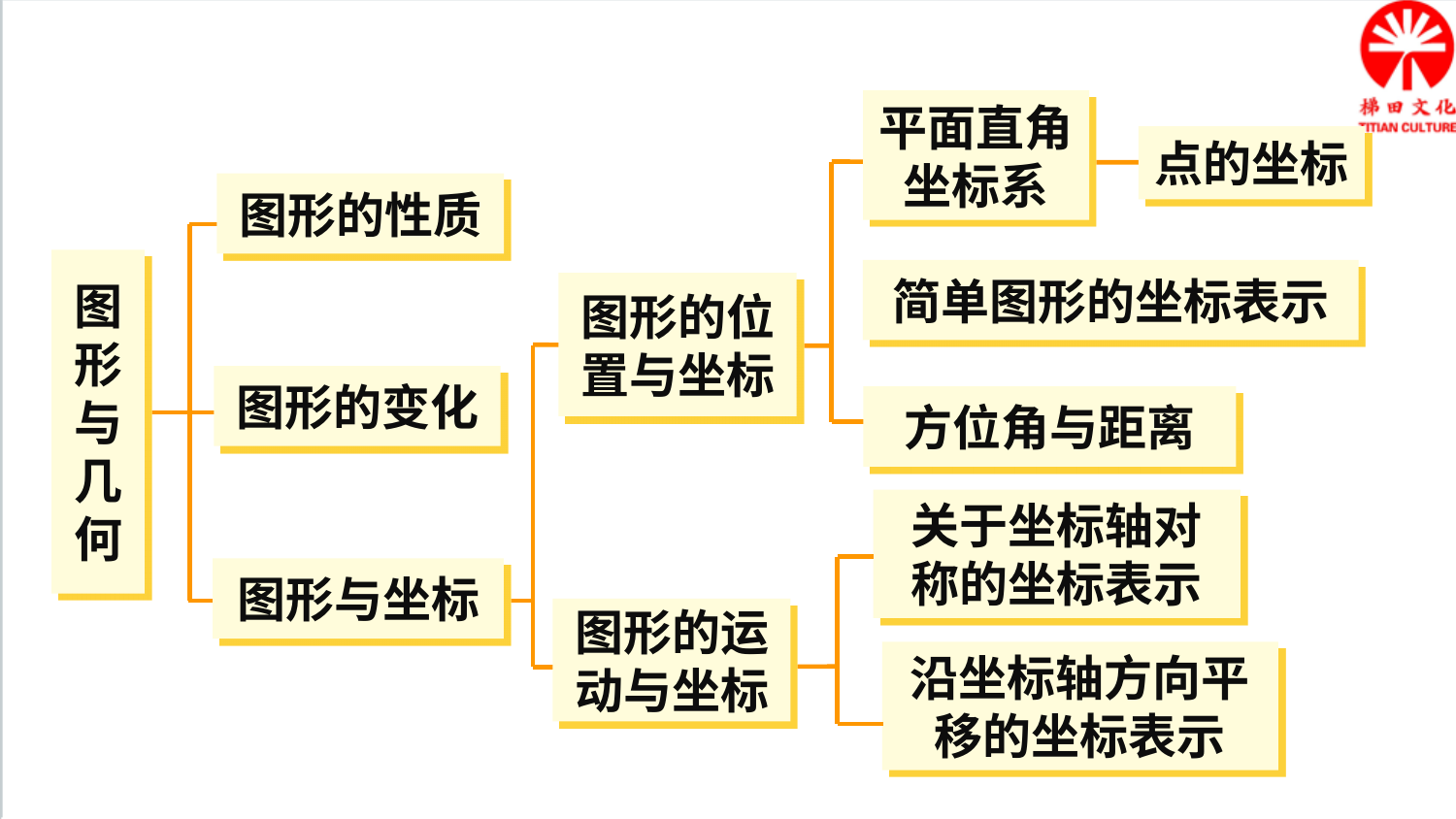

知识图谱
平面直角坐标系
点的坐标
图形的性质
图形与几何
简单图形的坐标表示
图形的位置与坐标
图形的变化
方位角与距离
关于坐标轴对称的坐标表示
图形与坐标
图形的运动与坐标
沿坐标轴方向平移的坐标表示